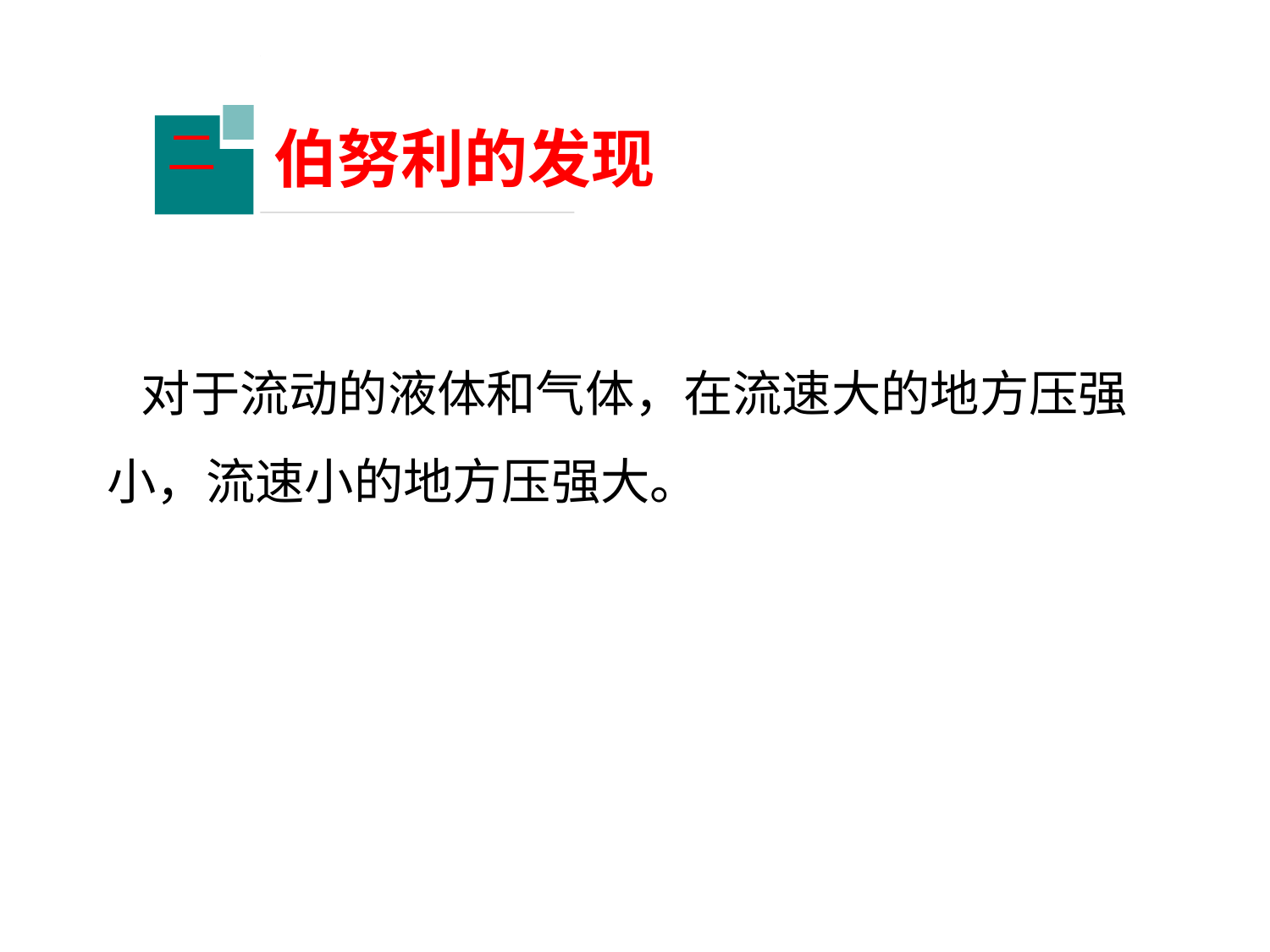

伯努利的发现
二

  对于流动的液体和气体，在流速大的地方压强小，流速小的地方压强大。